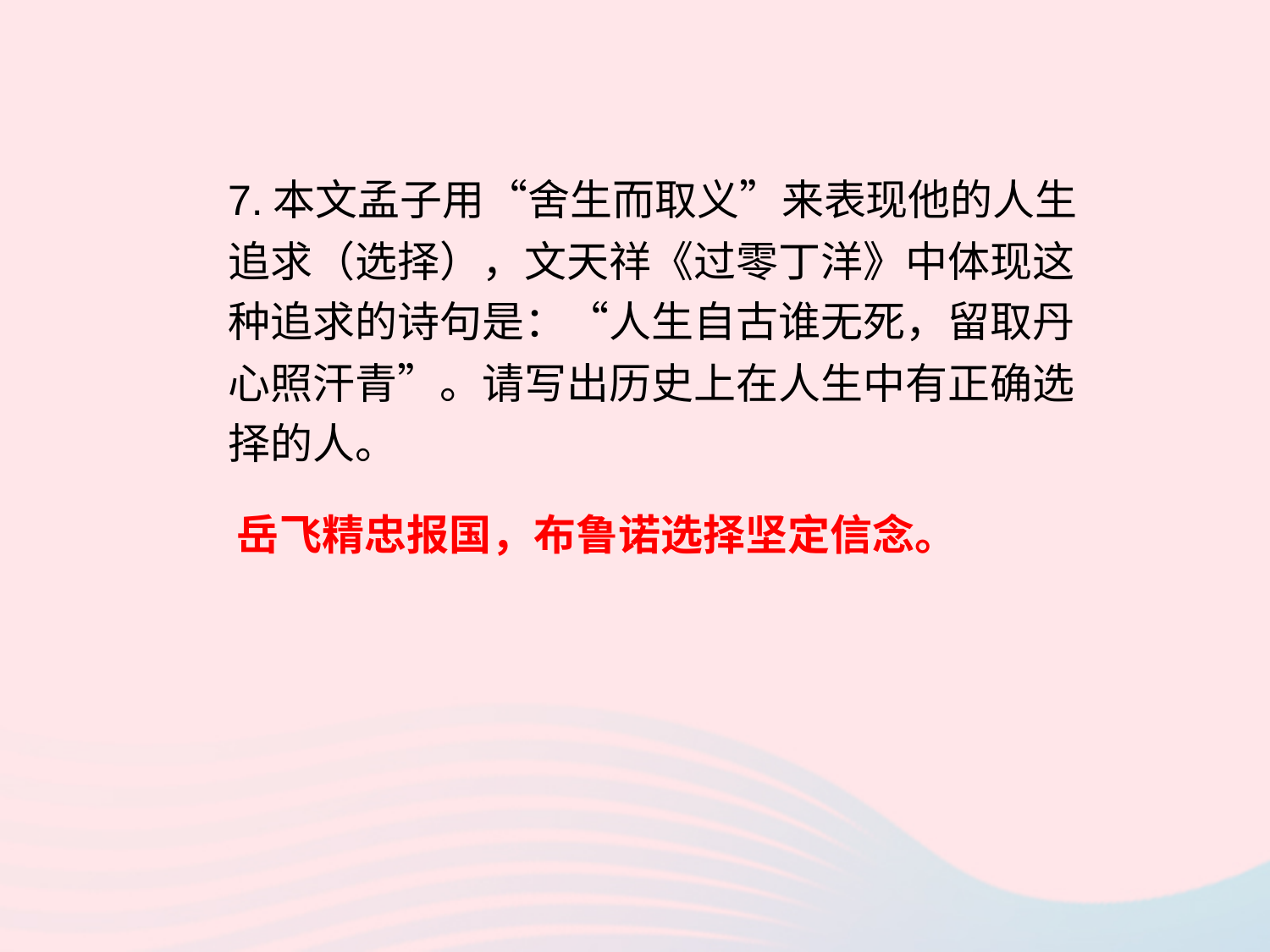

7.本文孟子用“舍生而取义”来表现他的人生追求（选择），文天祥《过零丁洋》中体现这种追求的诗句是：“人生自古谁无死，留取丹心照汗青”。请写出历史上在人生中有正确选择的人。
岳飞精忠报国，布鲁诺选择坚定信念。